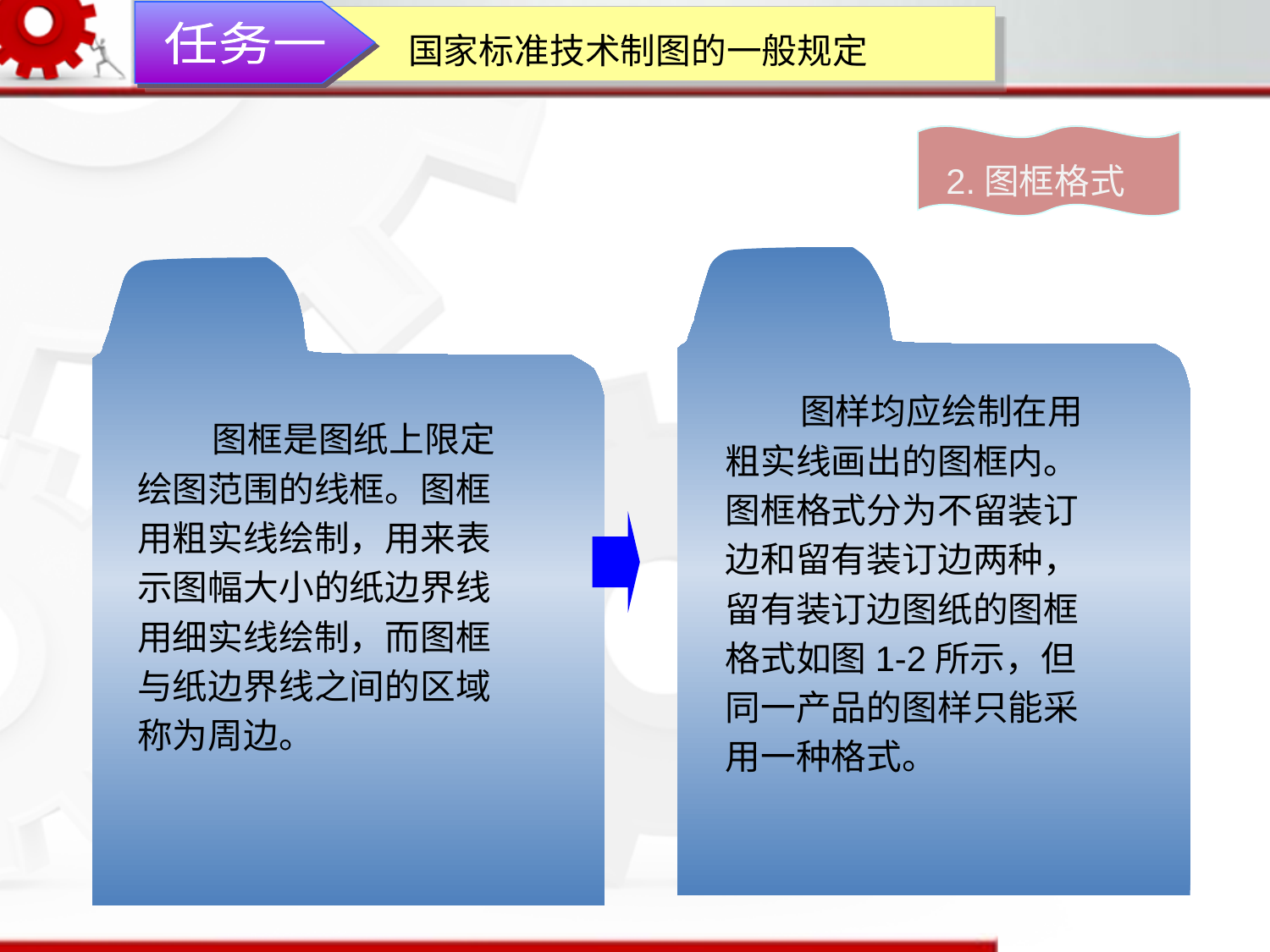

任务一
国家标准技术制图的一般规定

2.图框格式

图样均应绘制在用粗实线画出的图框内。图框格式分为不留装订边和留有装订边两种，留有装订边图纸的图框格式如图1-2所示，但同一产品的图样只能采用一种格式。

图框是图纸上限定绘图范围的线框。图框用粗实线绘制，用来表示图幅大小的纸边界线用细实线绘制，而图框与纸边界线之间的区域称为周边。